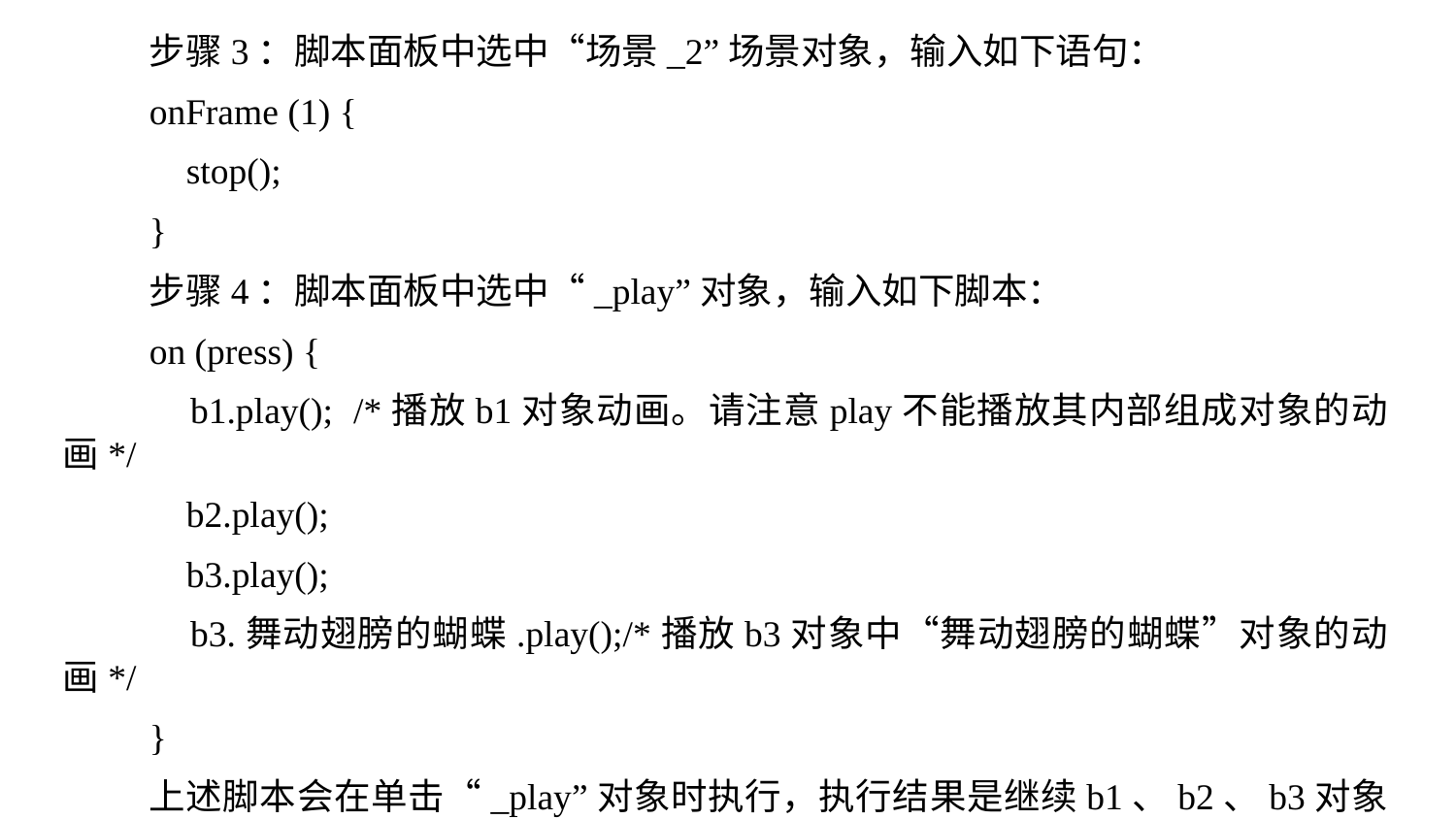

步骤3：脚本面板中选中“场景_2”场景对象，输入如下语句：
onFrame (1) {
    stop();
}
步骤4：脚本面板中选中“_play”对象，输入如下脚本：
on (press) {
    b1.play();  /*播放b1对象动画。请注意play不能播放其内部组成对象的动画*/
    b2.play();
    b3.play();
    b3.舞动翅膀的蝴蝶.play();/*播放b3对象中“舞动翅膀的蝴蝶”对象的动画*/
}
上述脚本会在单击“_play”对象时执行，执行结果是继续b1、b2、b3对象动画及b3内部“舞动翅膀的蝴蝶”对象动画的播放。